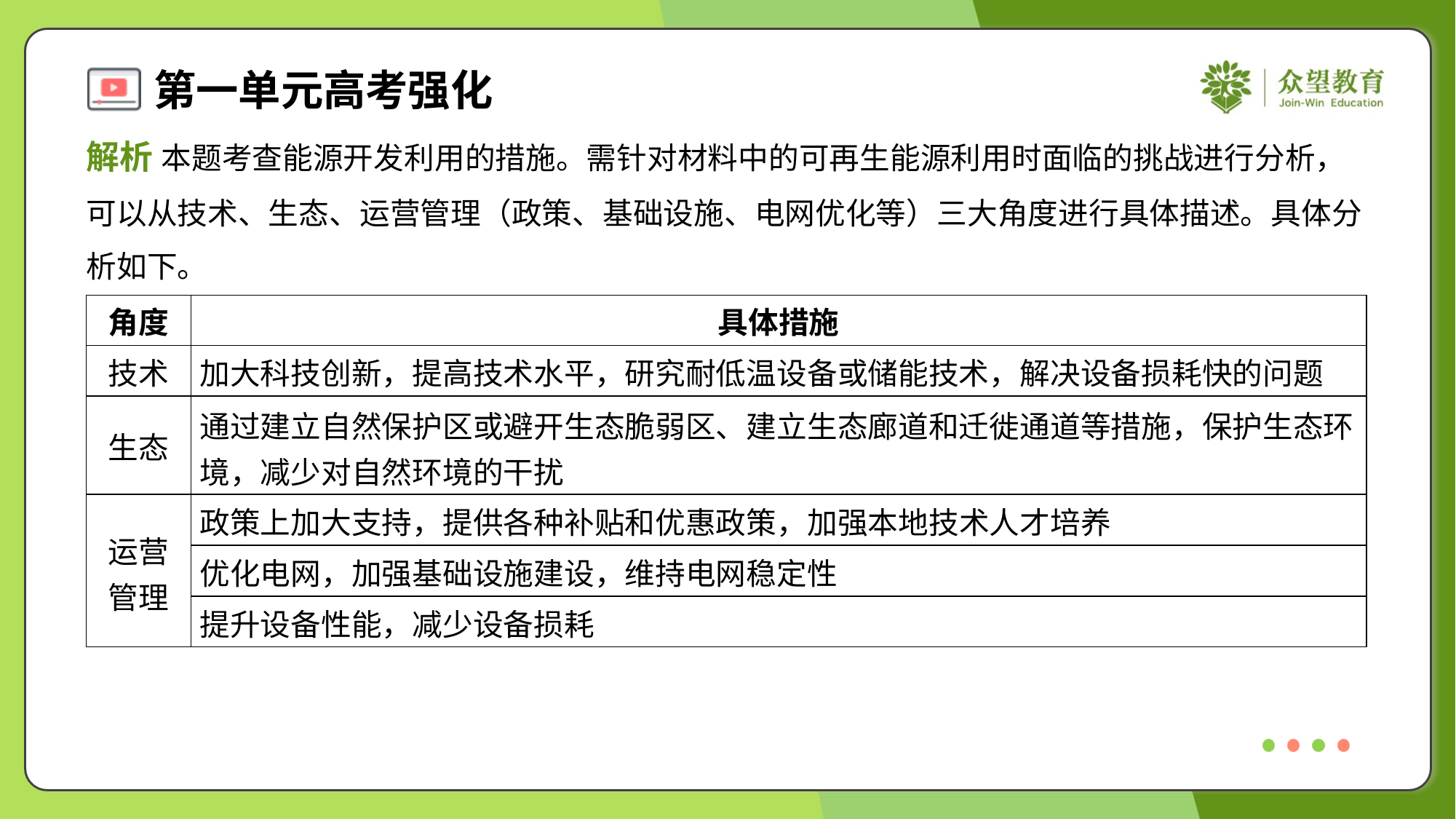

解析 本题考查能源开发利用的措施。需针对材料中的可再生能源利用时面临的挑战进行分析，
可以从技术、生态、运营管理（政策、基础设施、电网优化等）三大角度进行具体描述。具体分
析如下。
| 角度 | 具体措施 |
| --- | --- |
| 技术 | 加大科技创新，提高技术水平，研究耐低温设备或储能技术，解决设备损耗快的问题 |
| 生态 | 通过建立自然保护区或避开生态脆弱区、建立生态廊道和迁徙通道等措施，保护生态环 境，减少对自然环境的干扰 |
| 运营 管理 | 政策上加大支持，提供各种补贴和优惠政策，加强本地技术人才培养 |
|  | 优化电网，加强基础设施建设，维持电网稳定性 |
|  | 提升设备性能，减少设备损耗 |